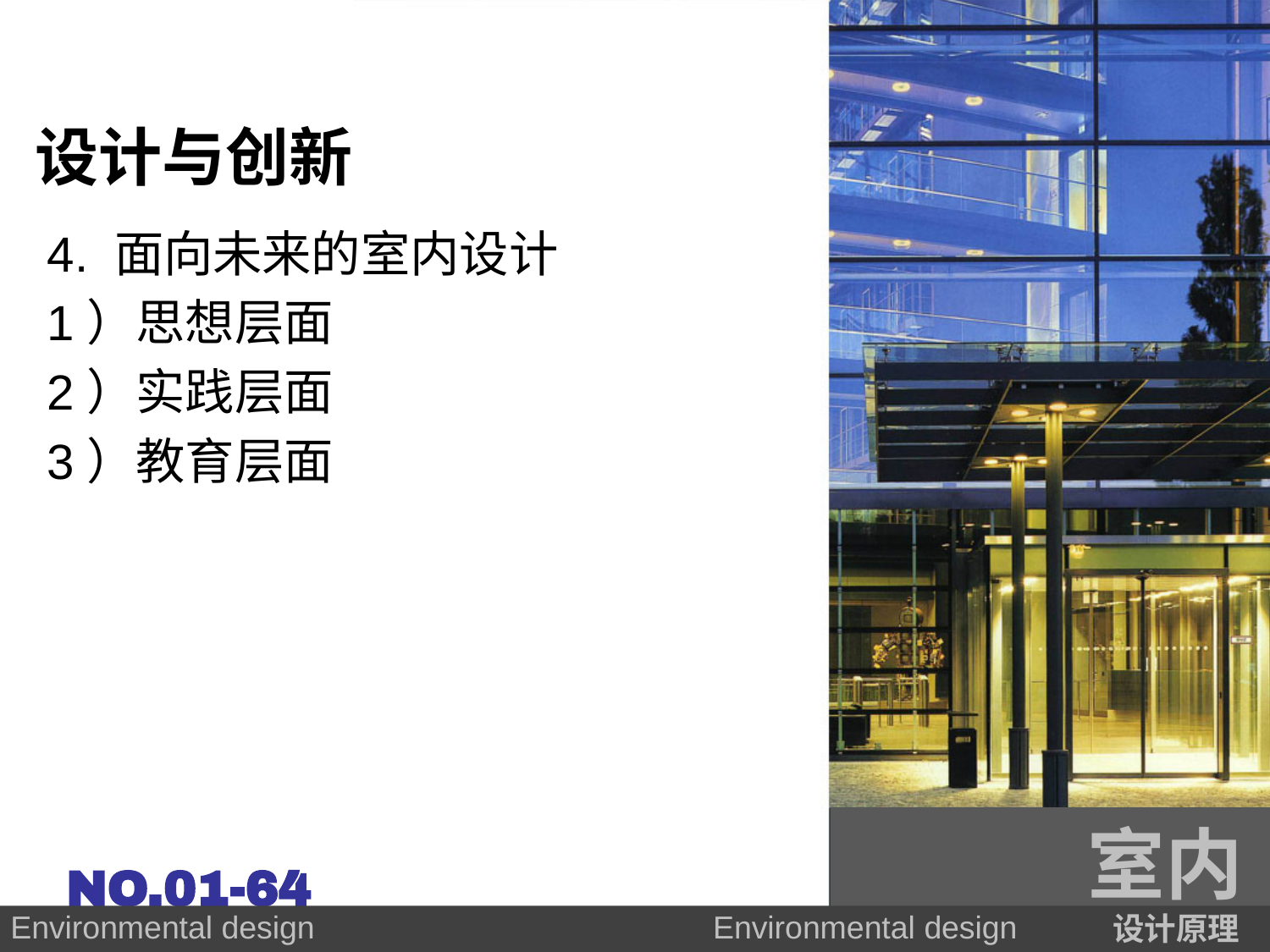

# 设计与创新
4. 面向未来的室内设计
1）思想层面
2）实践层面
3）教育层面

室内

NO.01-64
设计原理
Environmental design
Environmental design